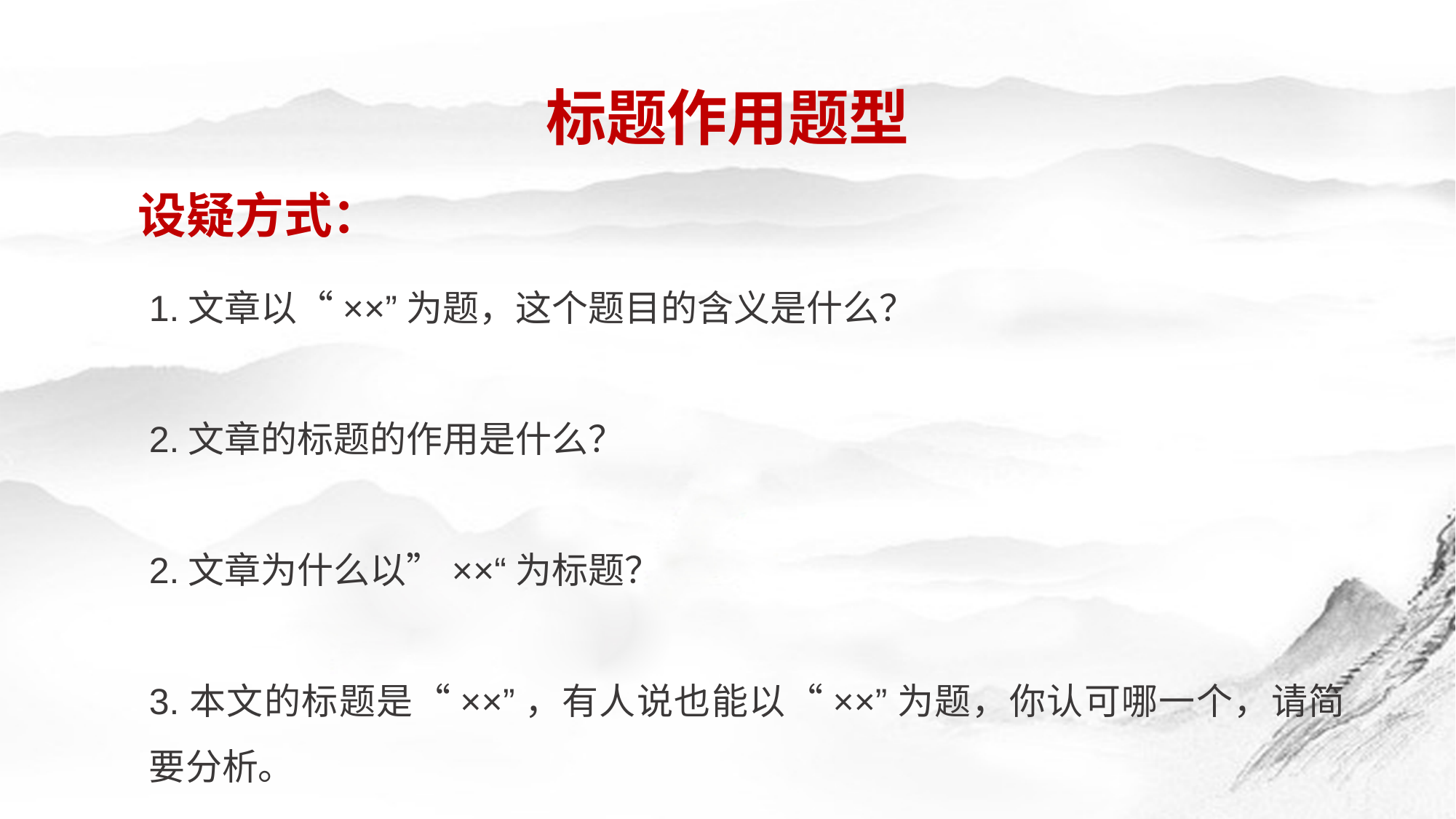

标题作用题型
设疑方式：
1.文章以“××”为题，这个题目的含义是什么？

2.文章的标题的作用是什么？

2.文章为什么以”××“为标题？

3.本文的标题是“××”，有人说也能以“××”为题，你认可哪一个，请简要分析。